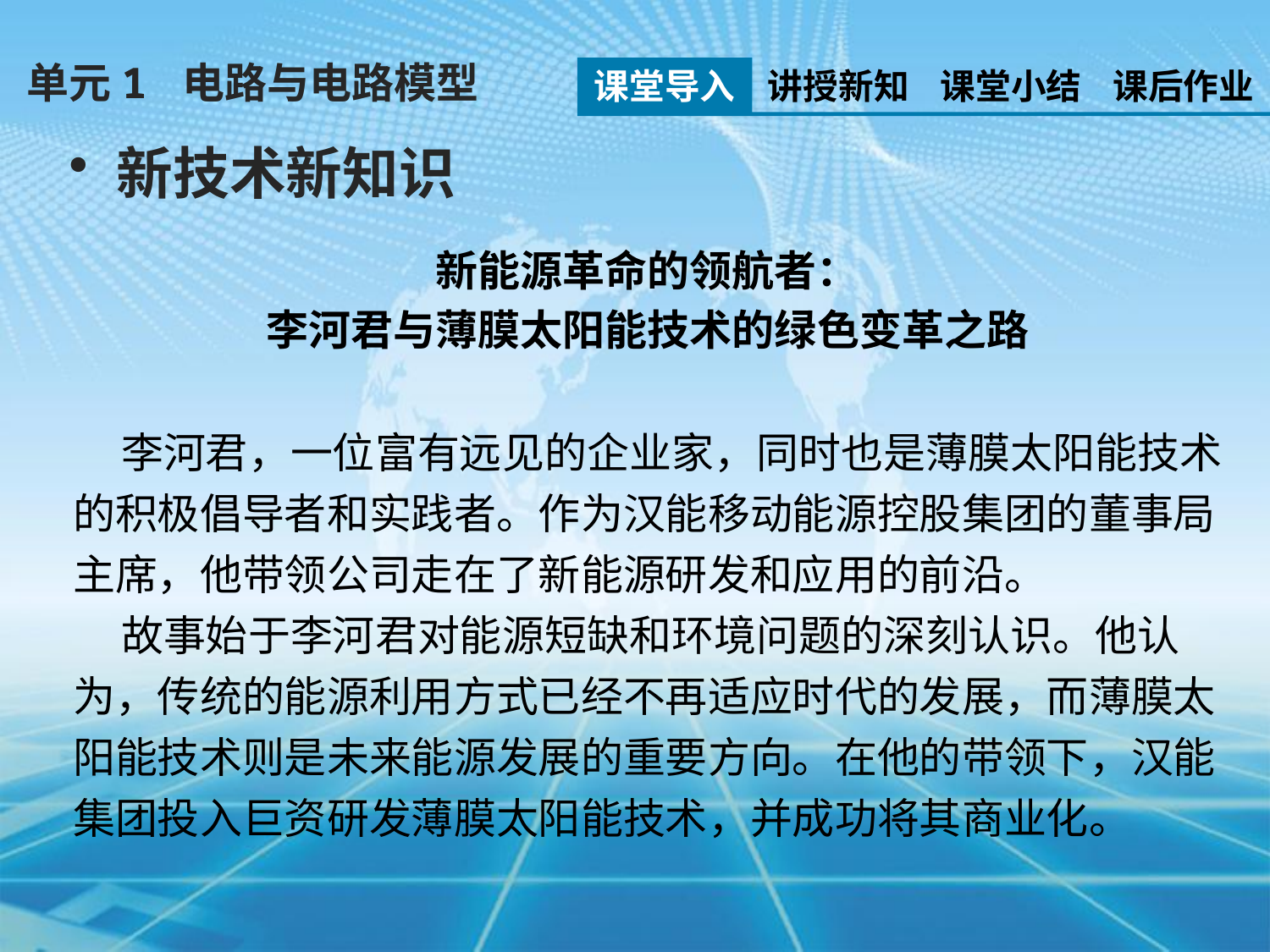

单元1 电路与电路模型
课堂导入
讲授新知
课堂小结
课后作业
新技术新知识
新能源革命的领航者：
李河君与薄膜太阳能技术的绿色变革之路

    李河君，一位富有远见的企业家，同时也是薄膜太阳能技术的积极倡导者和实践者。作为汉能移动能源控股集团的董事局主席，他带领公司走在了新能源研发和应用的前沿。
    故事始于李河君对能源短缺和环境问题的深刻认识。他认为，传统的能源利用方式已经不再适应时代的发展，而薄膜太阳能技术则是未来能源发展的重要方向。在他的带领下，汉能集团投入巨资研发薄膜太阳能技术，并成功将其商业化。